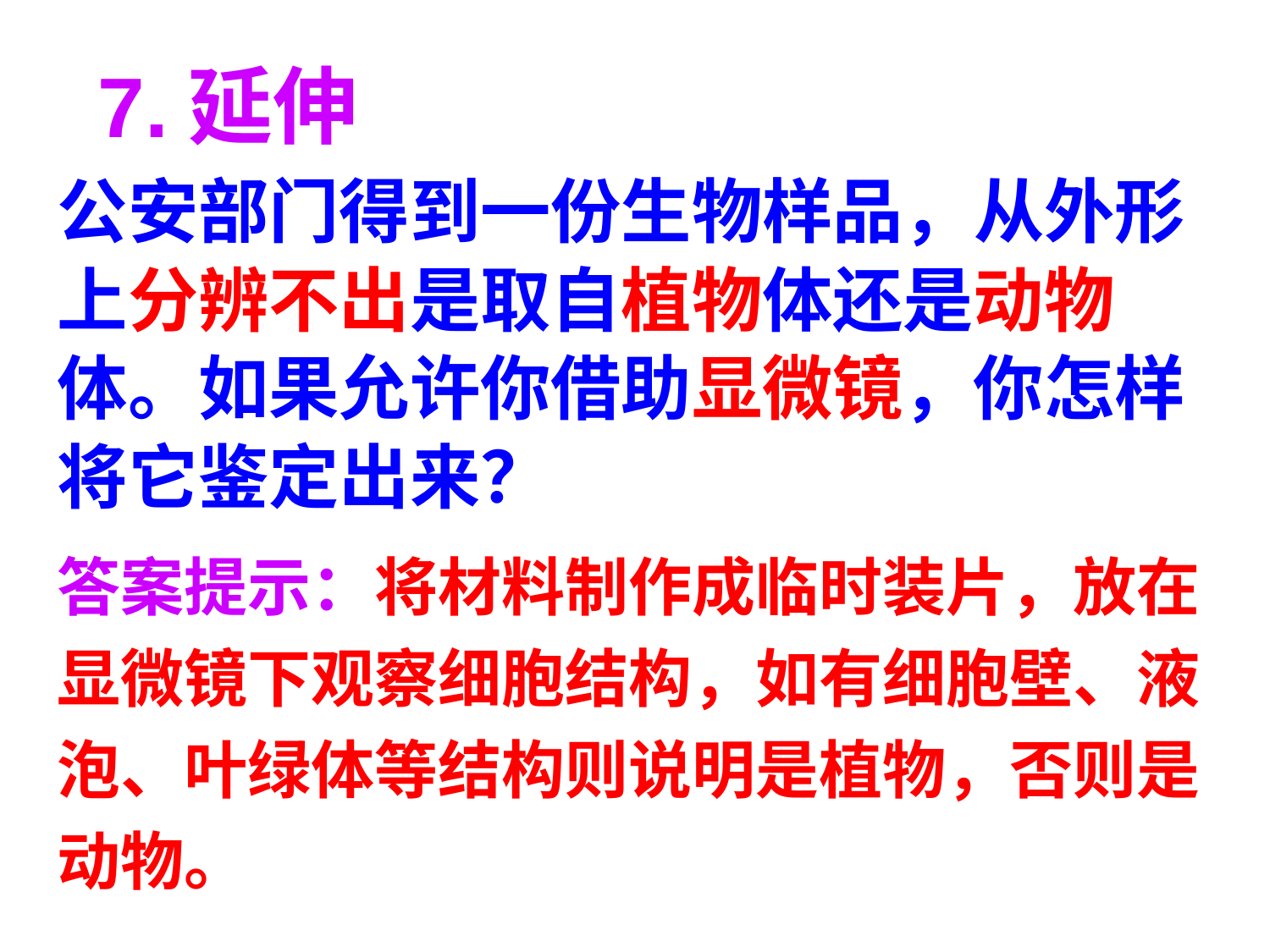

7.延伸
公安部门得到一份生物样品，从外形上分辨不出是取自植物体还是动物体。如果允许你借助显微镜，你怎样将它鉴定出来？
答案提示：将材料制作成临时装片，放在显微镜下观察细胞结构，如有细胞壁、液泡、叶绿体等结构则说明是植物，否则是动物。